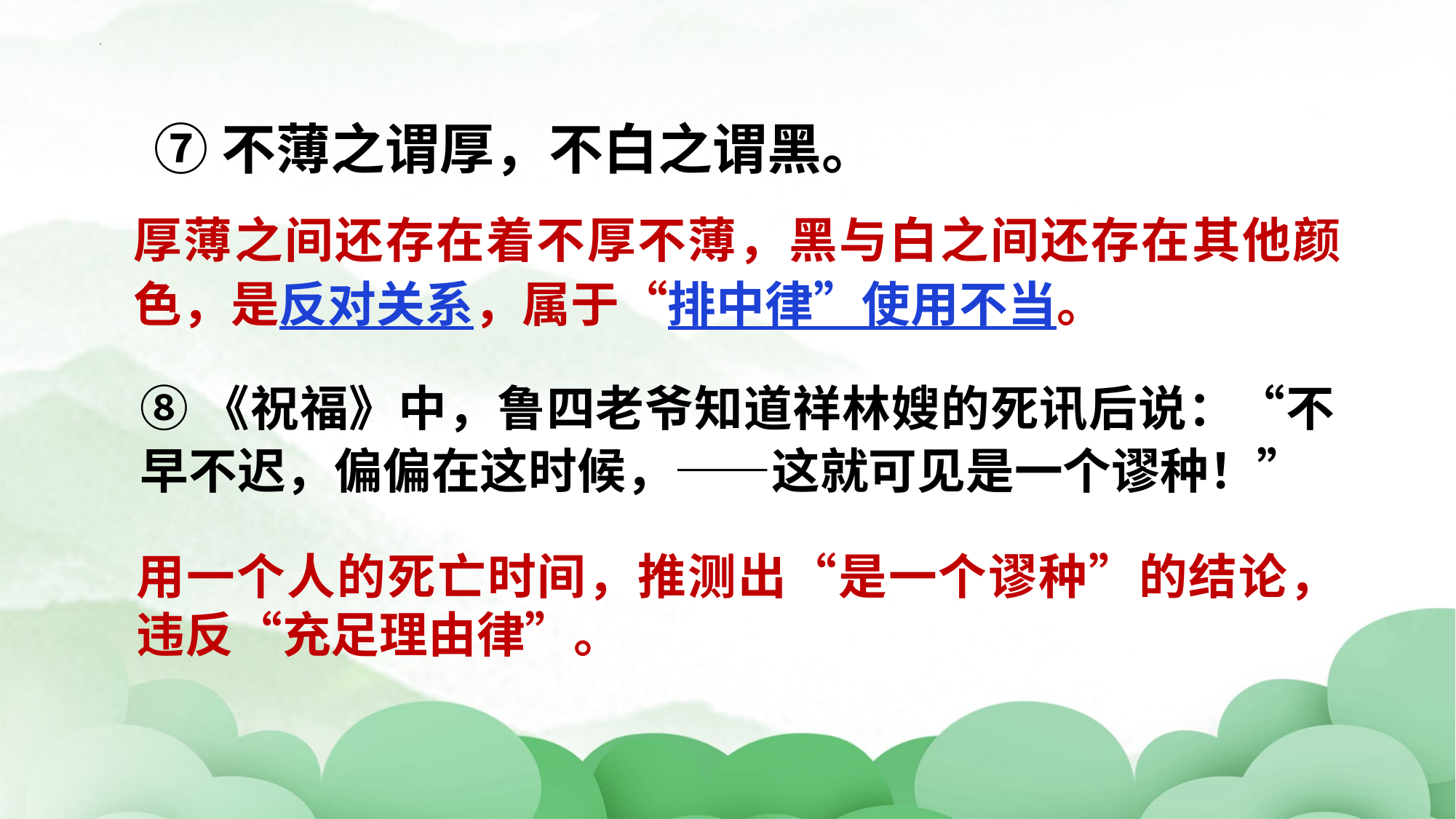

⑦不薄之谓厚，不白之谓黑。
厚薄之间还存在着不厚不薄，黑与白之间还存在其他颜色，是反对关系，属于“排中律”使用不当。
⑧《祝福》中，鲁四老爷知道祥林嫂的死讯后说：“不早不迟，偏偏在这时候，——这就可见是一个谬种！”
用一个人的死亡时间，推测出“是一个谬种”的结论，违反“充足理由律”。